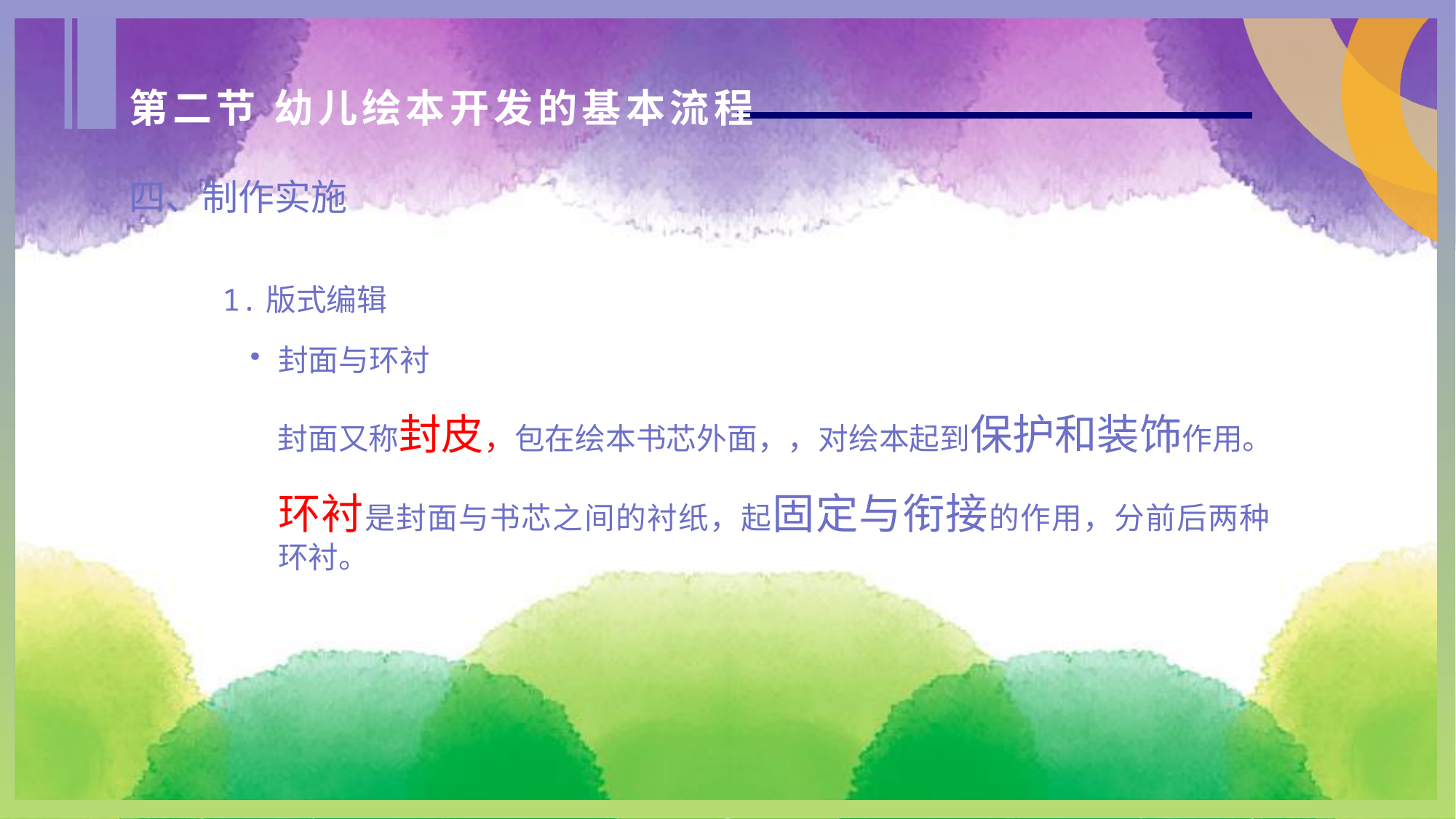

第二节 幼儿绘本开发的基本流程
四、制作实施
1.版式编辑
 ·封面与环衬
封面又称封皮，包在绘本书芯外面，，对绘本起到保护和装饰作用。
环衬是封面与书芯之间的衬纸，起固定与衔接的作用，分前后两种环衬。